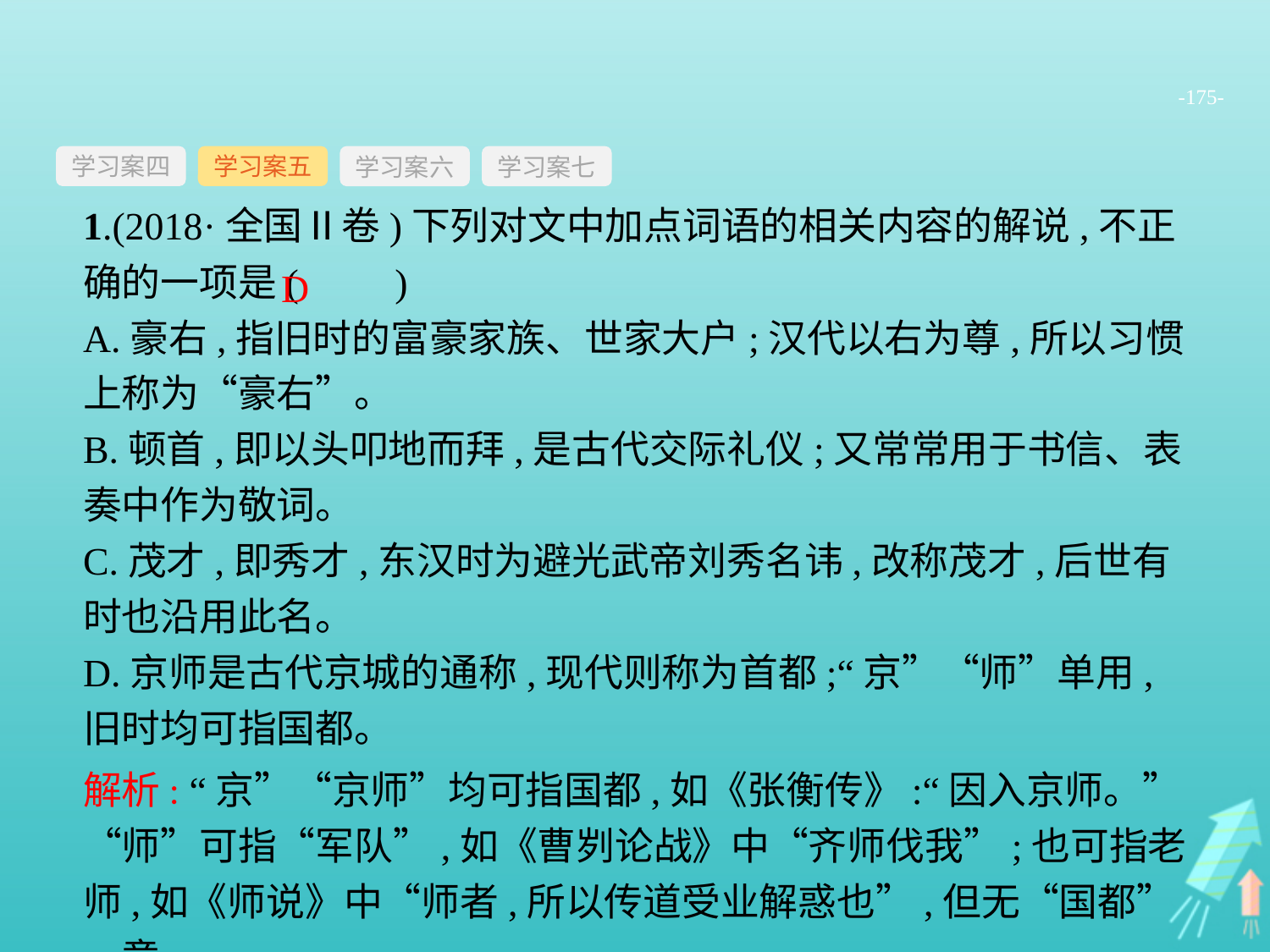

-175-
学习案四
学习案六
学习案七
学习案五
1.(2018·全国Ⅱ卷)下列对文中加点词语的相关内容的解说,不正确的一项是(　　)
A.豪右,指旧时的富豪家族、世家大户;汉代以右为尊,所以习惯上称为“豪右”。
B.顿首,即以头叩地而拜,是古代交际礼仪;又常常用于书信、表奏中作为敬词。
C.茂才,即秀才,东汉时为避光武帝刘秀名讳,改称茂才,后世有时也沿用此名。
D.京师是古代京城的通称,现代则称为首都;“京”“师”单用,旧时均可指国都。
D
解析: “京”“京师”均可指国都,如《张衡传》:“因入京师。”“师”可指“军队”,如《曹刿论战》中“齐师伐我”;也可指老师,如《师说》中“师者,所以传道受业解惑也”,但无“国都”一意。